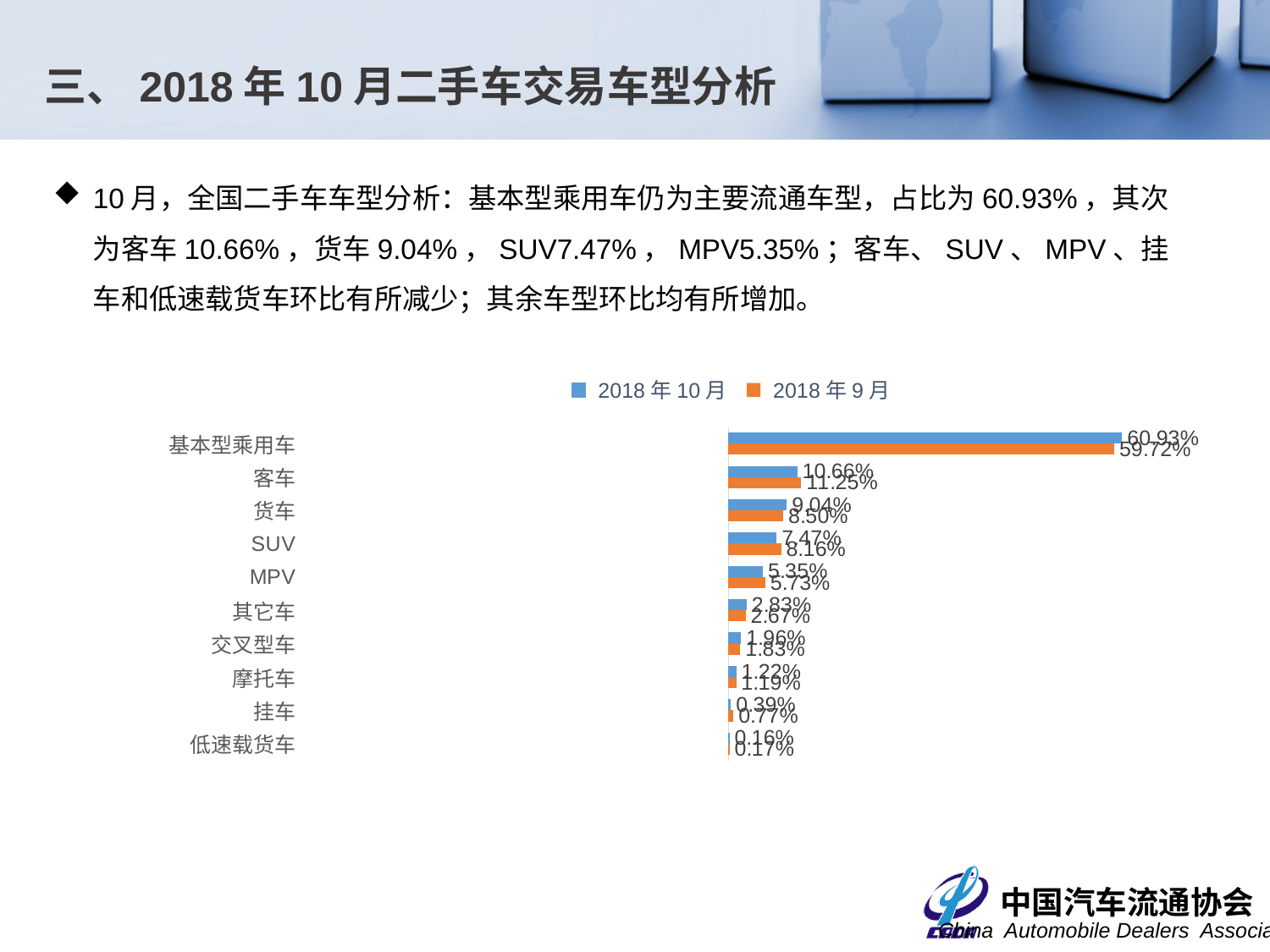

三、2018年10月二手车交易车型分析
10月，全国二手车车型分析：基本型乘用车仍为主要流通车型，占比为60.93%，其次为客车10.66%，货车9.04%，SUV7.47%，MPV5.35%；客车、SUV、MPV、挂车和低速载货车环比有所减少；其余车型环比均有所增加。

### Chart

| Category | 2018年9月 | 2018年10月 |
|---|---|---|
| 低速载货车 | 0.00174018768464915 | 0.00155530470602372 |
| 挂车 | 0.00766206931583751 | 0.00392972527463229 |
| 摩托车 | 0.0119281508949186 | 0.0121970413670434 |
| 交叉型车 | 0.0183440688603082 | 0.0195673917421613 |
| 其它车 | 0.0266730462624472 | 0.0283432704723963 |
| MPV | 0.0573065761725375 | 0.0534608491388283 |
| SUV | 0.0816036599653601 | 0.0747240138031177 |
| 货车 | 0.085011117865763 | 0.0903667574350842 |
| 客车 | 0.112524763264015 | 0.106551065273718 |
| 基本型乘用车 | 0.597206359714163 | 0.609304580786994 |
2018年10月
2018年9月